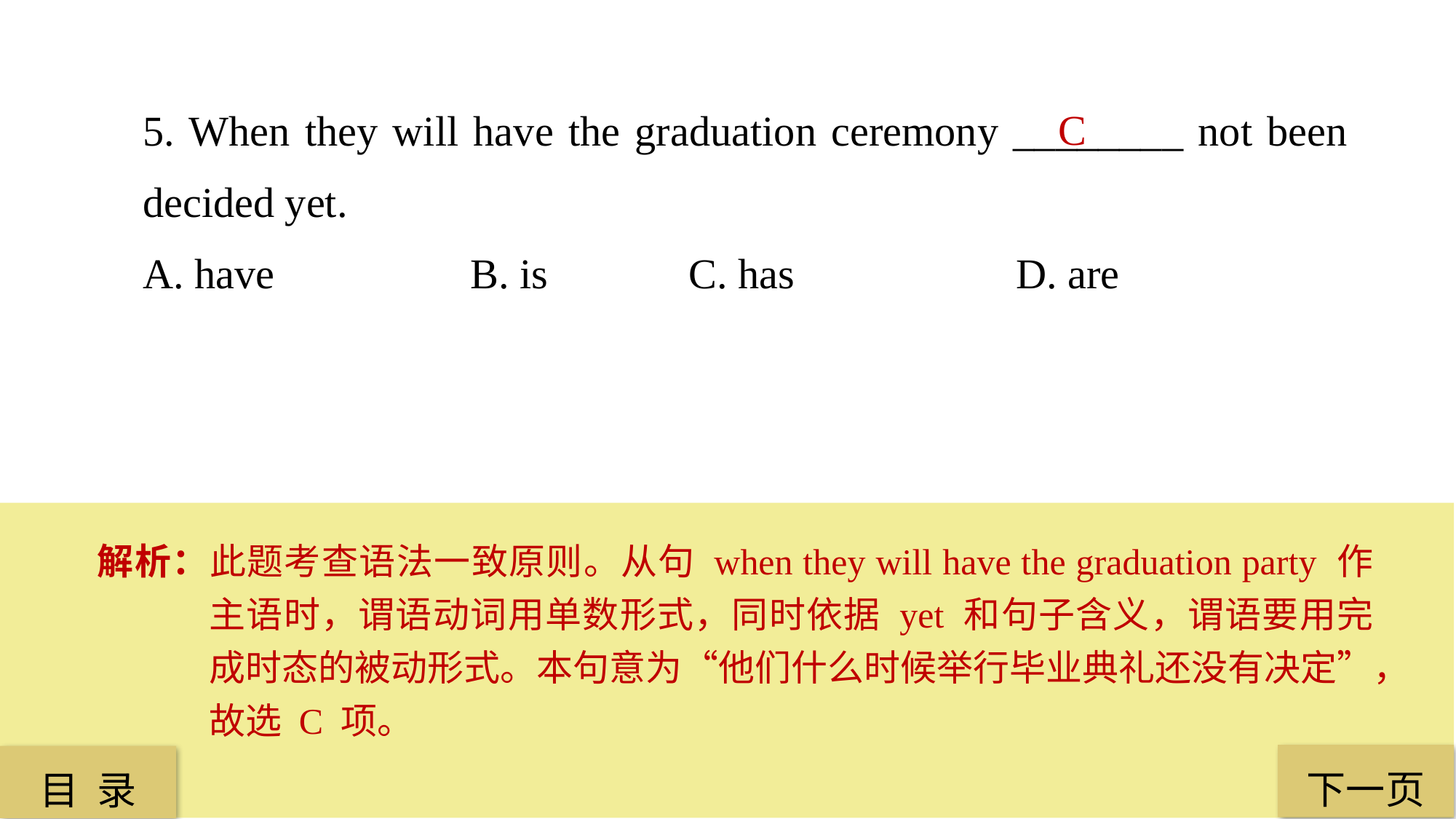

5. When they will have the graduation ceremony ________ not been decided yet.
A. have 		B. is 		C. has 		D. are
C
解析：此题考查语法一致原则。从句 when they will have the graduation party 作主语时，谓语动词用单数形式，同时依据 yet 和句子含义，谓语要用完成时态的被动形式。本句意为“他们什么时候举行毕业典礼还没有决定”，故选 C 项。